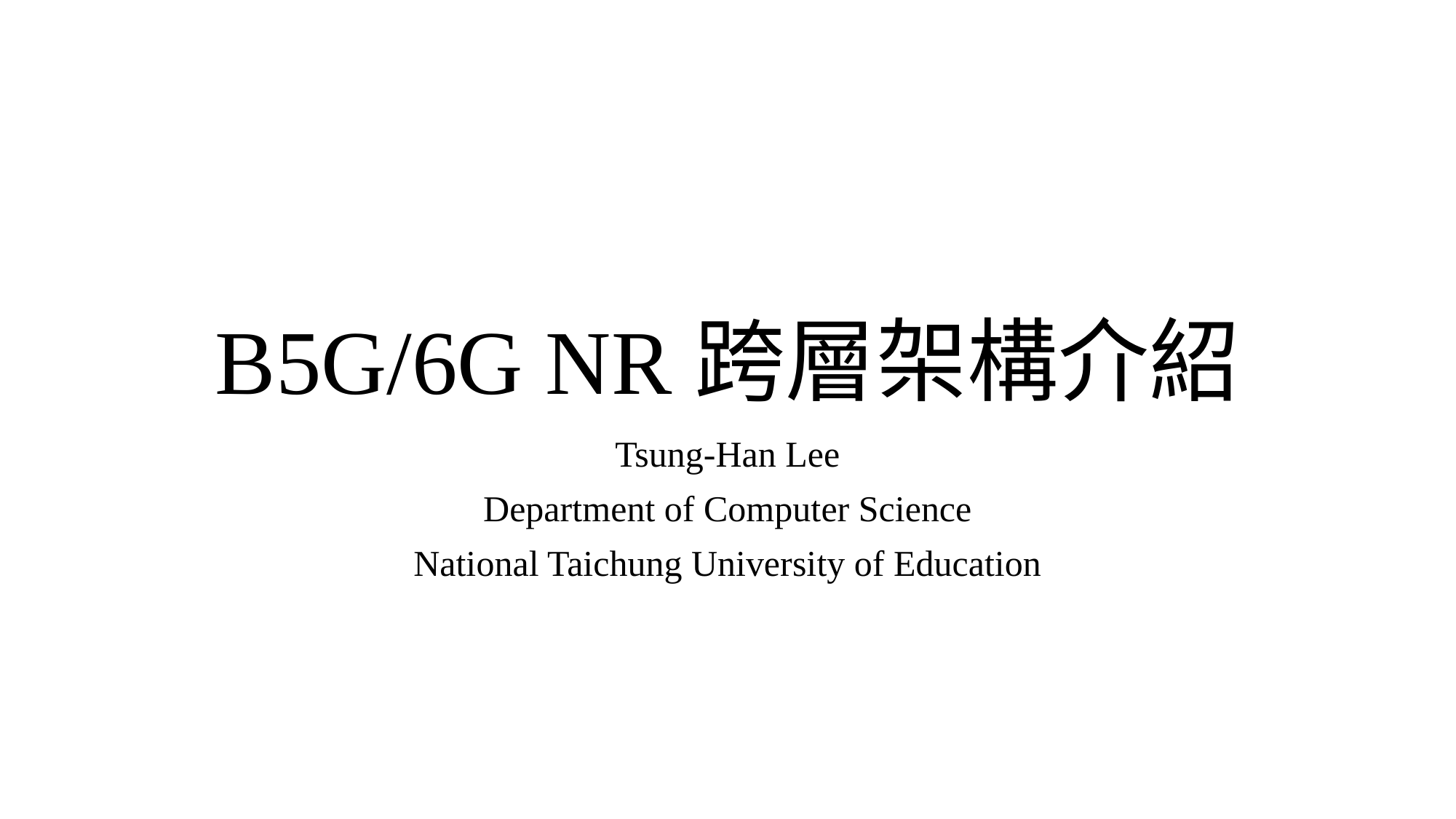

# B5G/6G NR跨層架構介紹
Tsung-Han Lee
Department of Computer Science
National Taichung University of Education